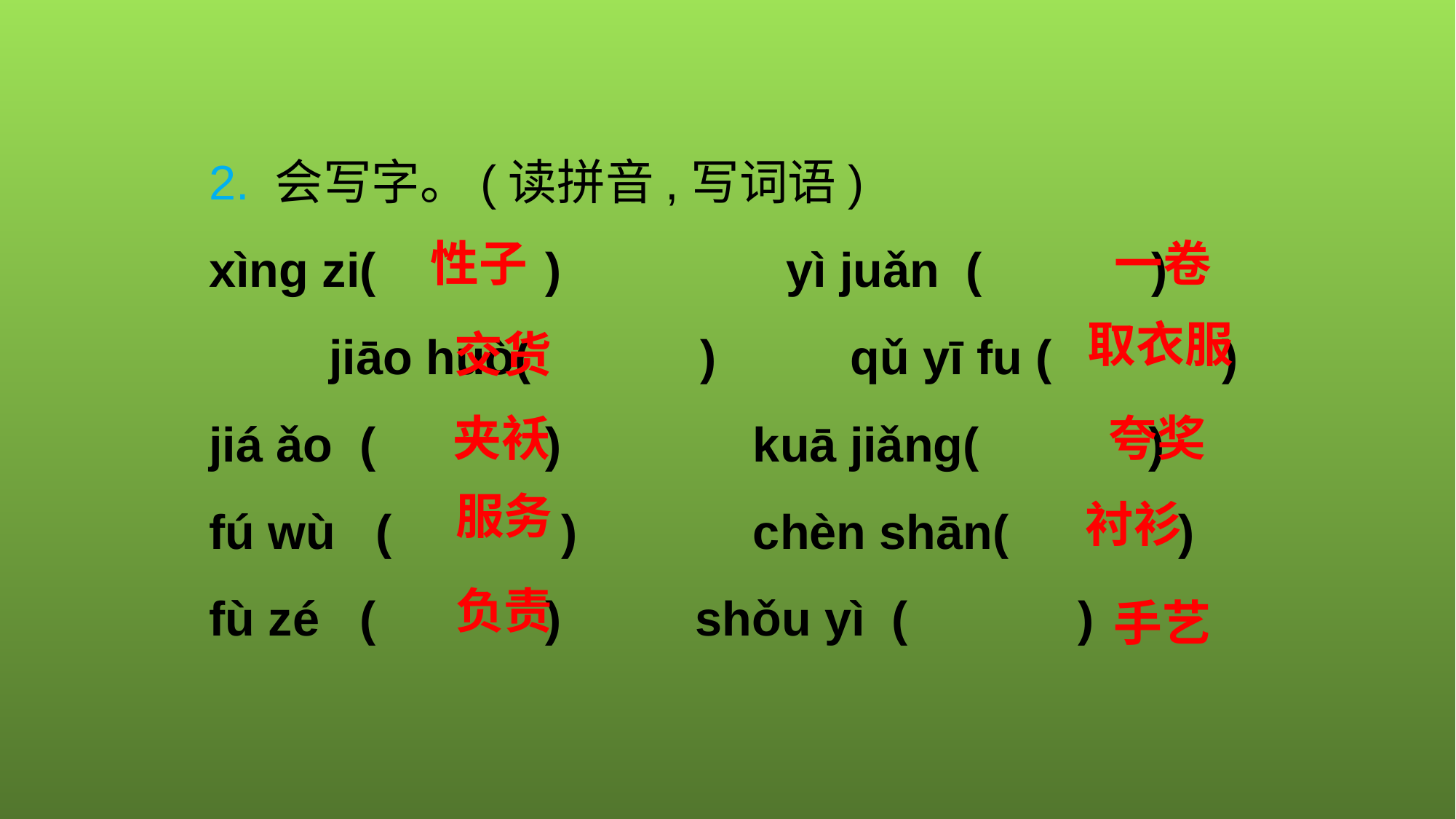

2. 会写字。(读拼音,写词语)
xìnɡ zi(　　　)　　　     yì juǎn  (　　　)　　　 jiāo huò(　　　)          qǔ yī fu (　　　)
jiá ǎo  (　　　)	        kuā jiǎnɡ(　　　)
fú wù   (　　　)	        chèn shān(　　　)
fù zé   (　　　)          shǒu yì  (　　　)
性子
一卷
取衣服
交货
夹袄
夸奖
服务
衬衫
负责
手艺